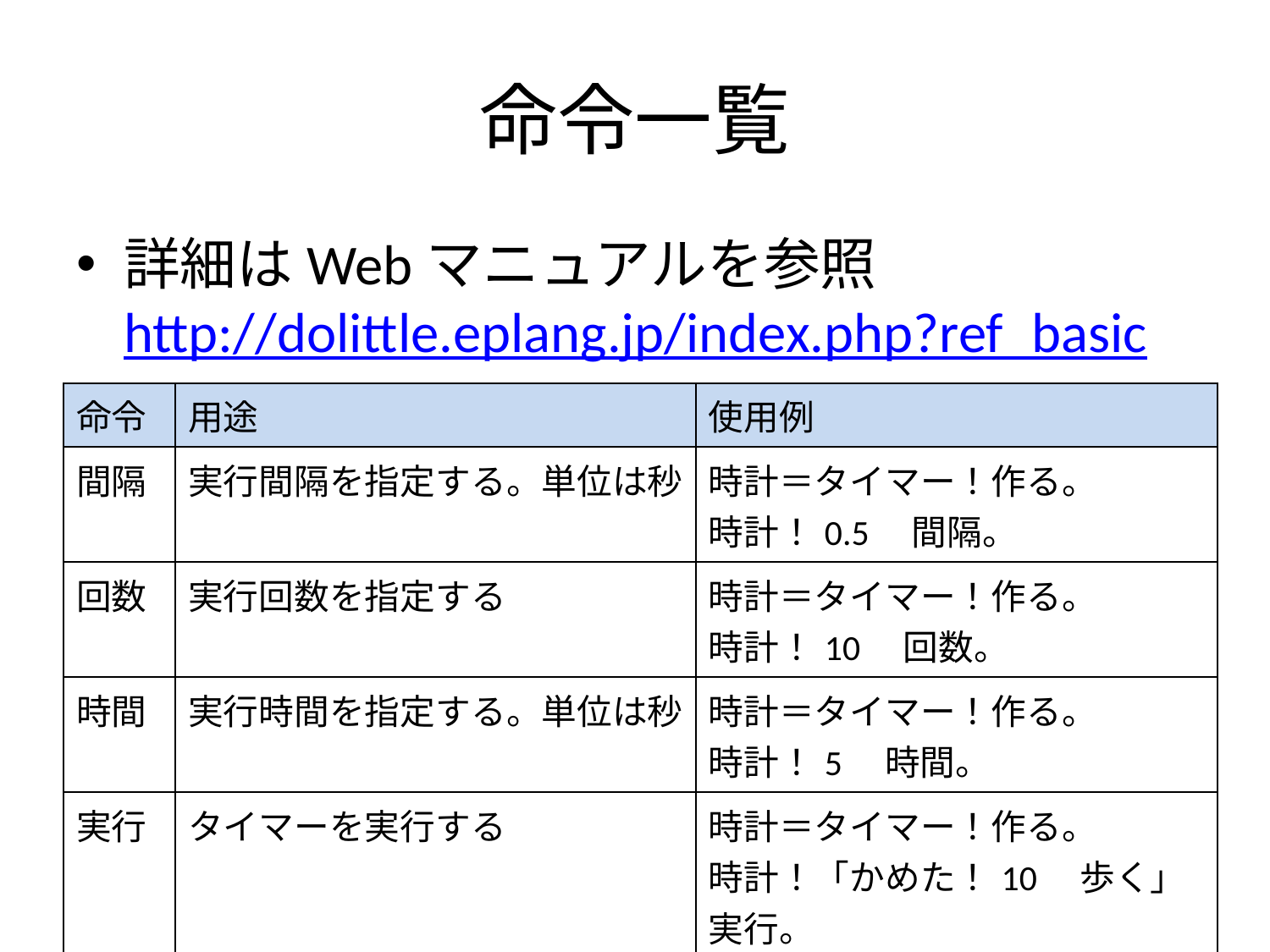

# 命令一覧
詳細はWebマニュアルを参照
http://dolittle.eplang.jp/index.php?ref_basic

| 命令 | 用途 | 使用例 |
| --- | --- | --- |
| 間隔 | 実行間隔を指定する。単位は秒 | 時計＝タイマー！作る。 時計！0.5　間隔。 |
| 回数 | 実行回数を指定する | 時計＝タイマー！作る。 時計！10　回数。 |
| 時間 | 実行時間を指定する。単位は秒 | 時計＝タイマー！作る。 時計！5　時間。 |
| 実行 | タイマーを実行する | 時計＝タイマー！作る。 時計！「かめた！10　歩く」実行。 |
| 中断 | タイマーを中断する | 時計＝タイマー！作る。 時計！中断。 |